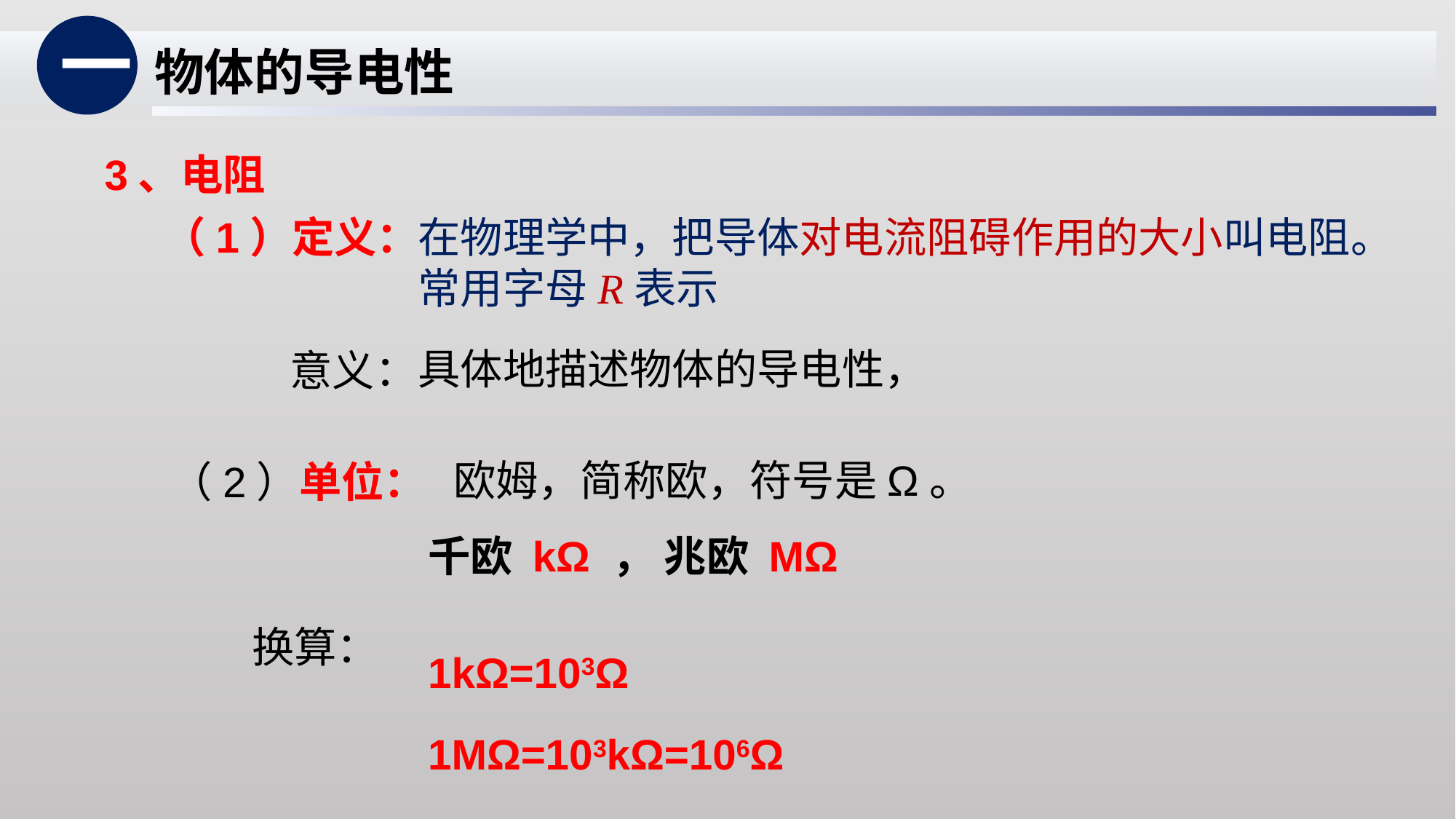

一

物体的导电性

3、电阻
（1）定义：
在物理学中，把导体对电流阻碍作用的大小叫电阻。常用字母R表示
具体地描述物体的导电性，
意义：
欧姆，简称欧，符号是Ω。
（2）单位：
千欧 kΩ ， 兆欧 MΩ
换算：
1kΩ=103Ω
1MΩ=103kΩ=106Ω